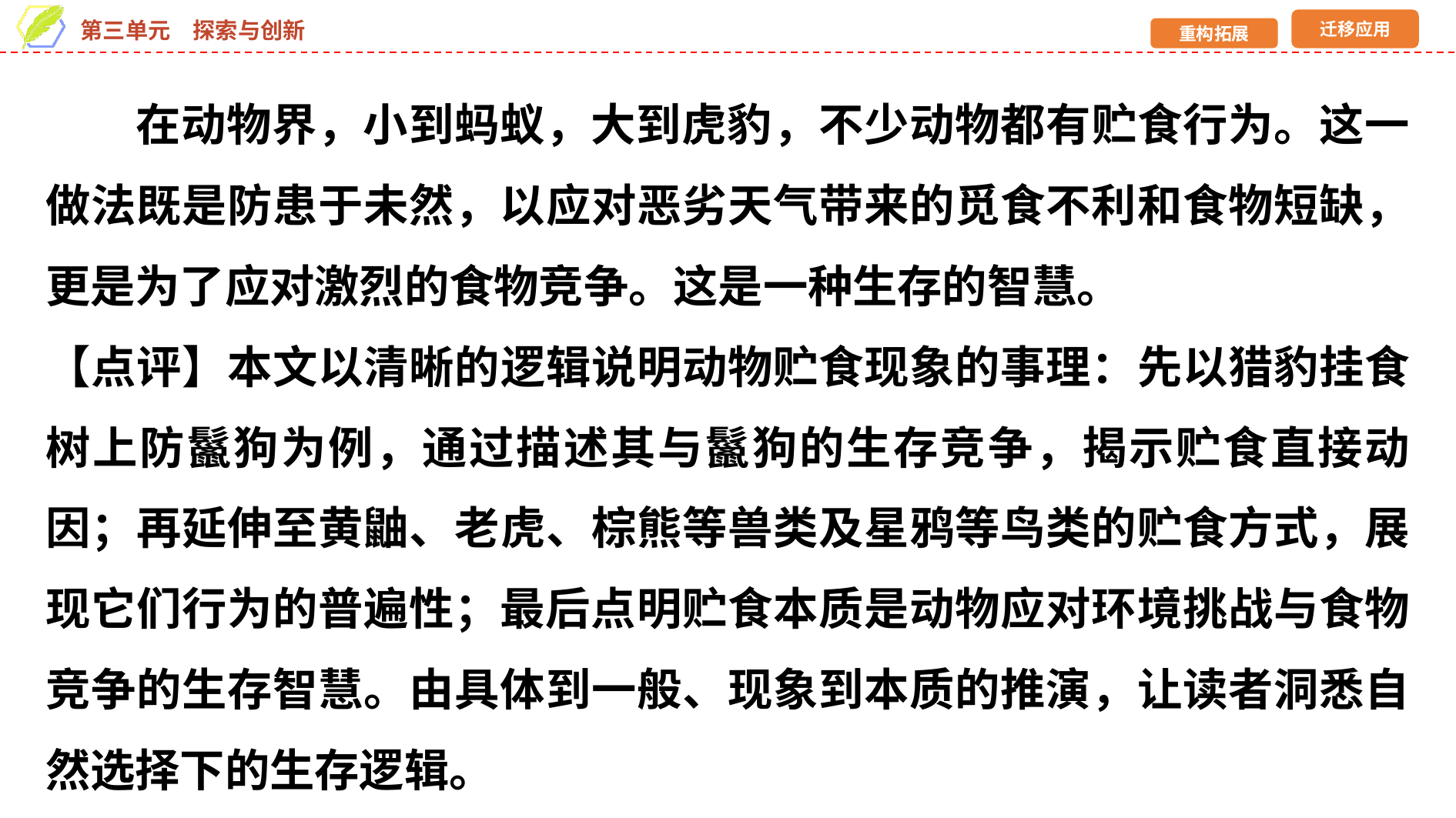

在动物界，小到蚂蚁，大到虎豹，不少动物都有贮食行为。这一做法既是防患于未然，以应对恶劣天气带来的觅食不利和食物短缺，更是为了应对激烈的食物竞争。这是一种生存的智慧。
【点评】本文以清晰的逻辑说明动物贮食现象的事理：先以猎豹挂食树上防鬣狗为例，通过描述其与鬣狗的生存竞争，揭示贮食直接动因；再延伸至黄鼬、老虎、棕熊等兽类及星鸦等鸟类的贮食方式，展现它们行为的普遍性；最后点明贮食本质是动物应对环境挑战与食物竞争的生存智慧。由具体到一般、现象到本质的推演，让读者洞悉自然选择下的生存逻辑。